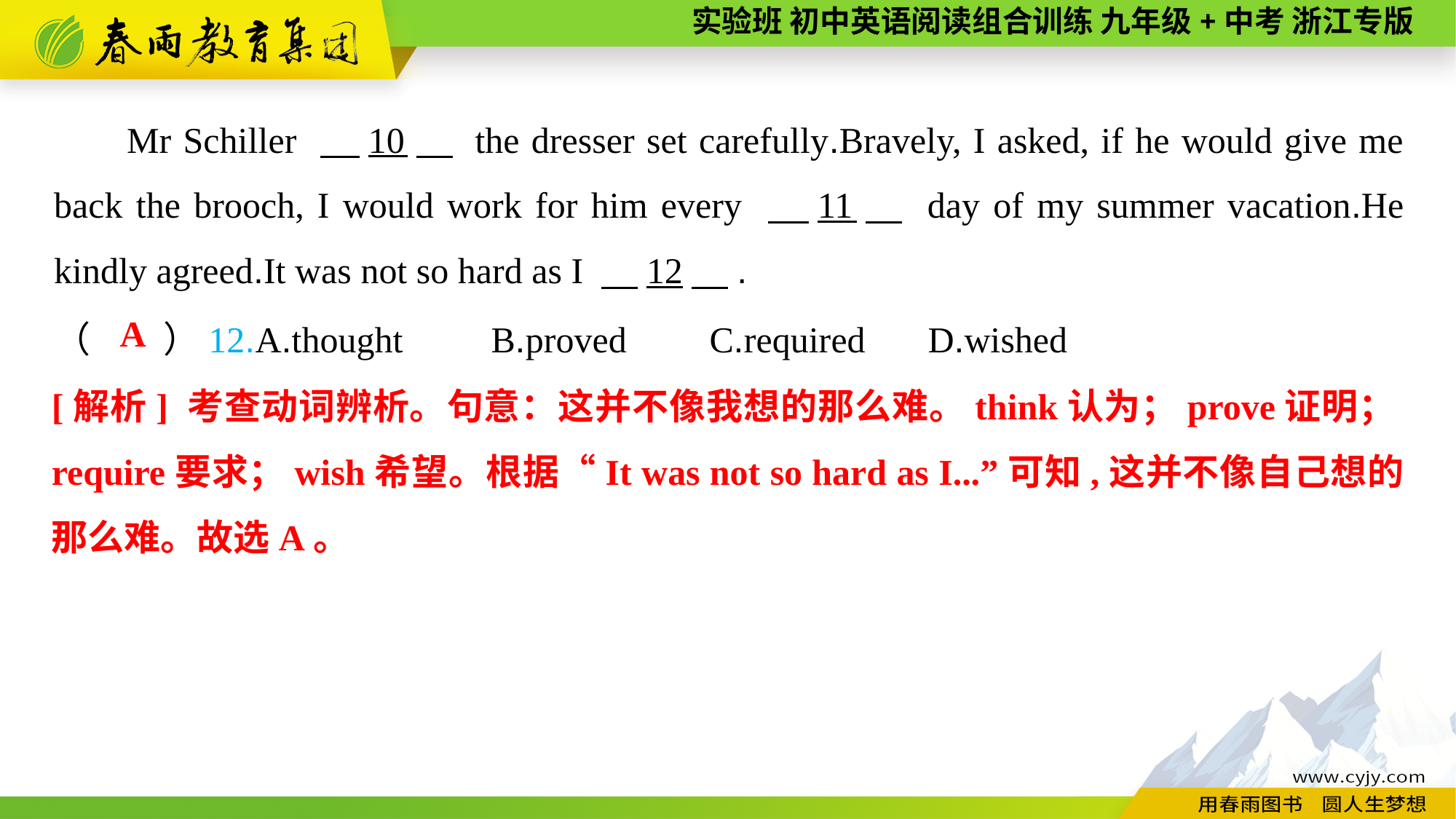

Mr Schiller 　10　 the dresser set carefully.Bravely, I asked, if he would give me back the brooch, I would work for him every 　11　 day of my summer vacation.He kindly agreed.It was not so hard as I 　12　.
（　　）12.A.thought	B.proved	C.required	D.wished
A
[解析] 考查动词辨析。句意：这并不像我想的那么难。think认为；prove证明；require要求；wish希望。根据“It was not so hard as I...”可知,这并不像自己想的那么难。故选A。